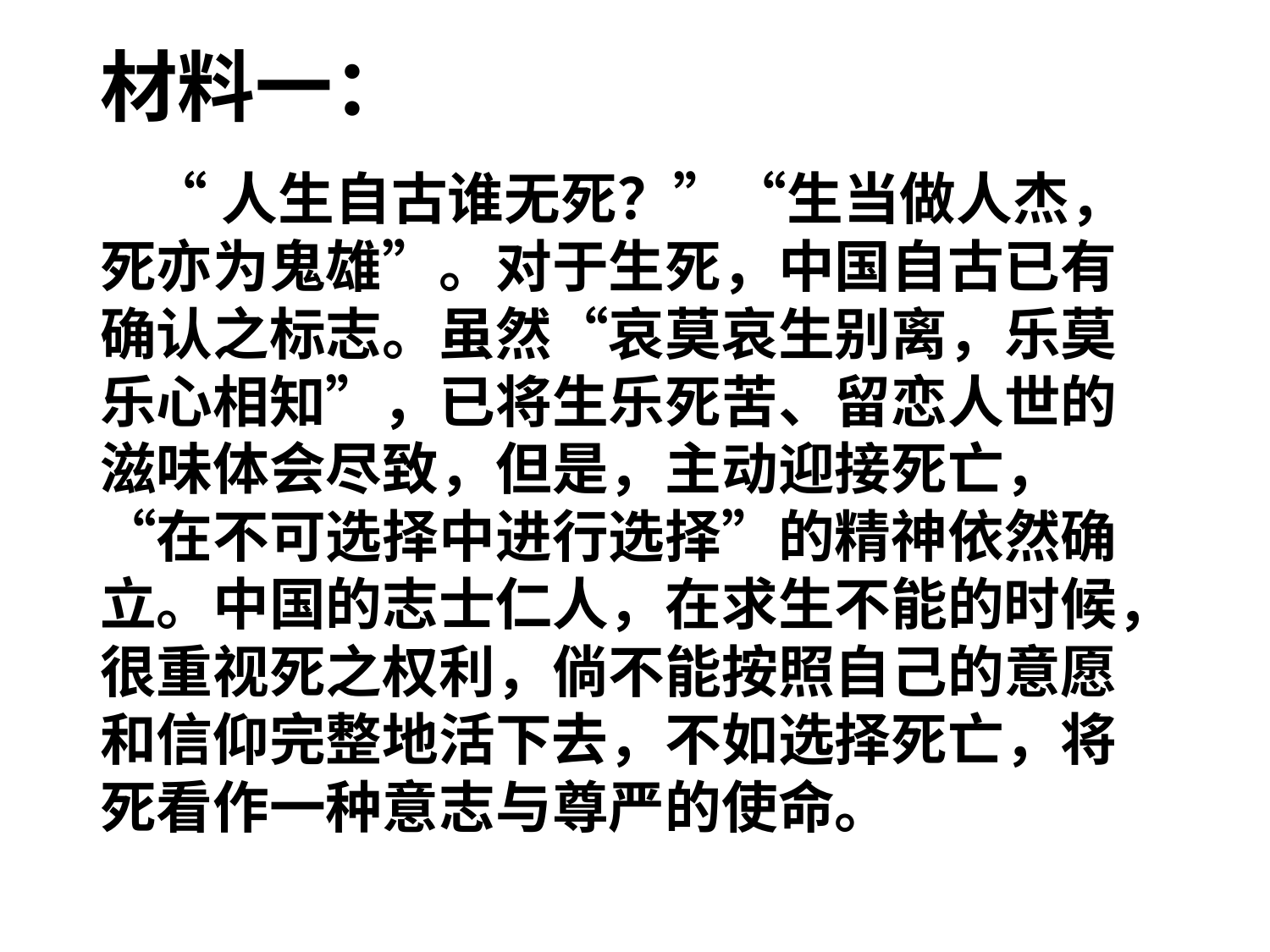

# 材料一：
    “人生自古谁无死？”“生当做人杰，死亦为鬼雄”。对于生死，中国自古已有确认之标志。虽然“哀莫哀生别离，乐莫乐心相知”，已将生乐死苦、留恋人世的滋味体会尽致，但是，主动迎接死亡，“在不可选择中进行选择”的精神依然确立。中国的志士仁人，在求生不能的时候，很重视死之权利，倘不能按照自己的意愿和信仰完整地活下去，不如选择死亡，将死看作一种意志与尊严的使命。